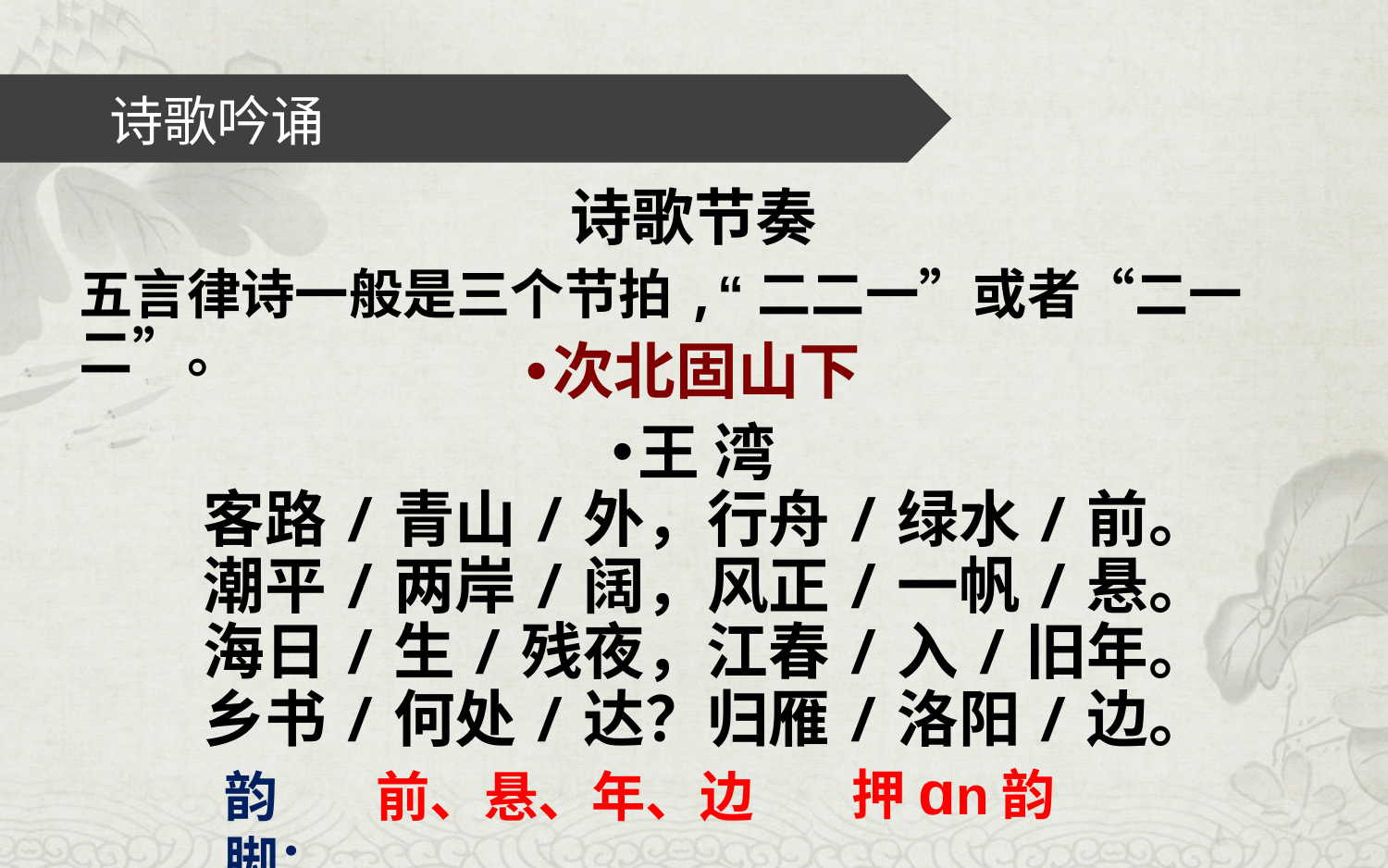

# 诗歌吟诵
诗歌节奏
五言律诗一般是三个节拍,“二二一”或者“二一二”。

次北固山下
王 湾
客路/青山/外，行舟/绿水/前。
潮平/两岸/阔，风正/一帆/悬。
海日/生/残夜，江春/入/旧年。
乡书/何处/达？归雁/洛阳/边。
押ɑn韵
韵脚：
前、悬、年、边